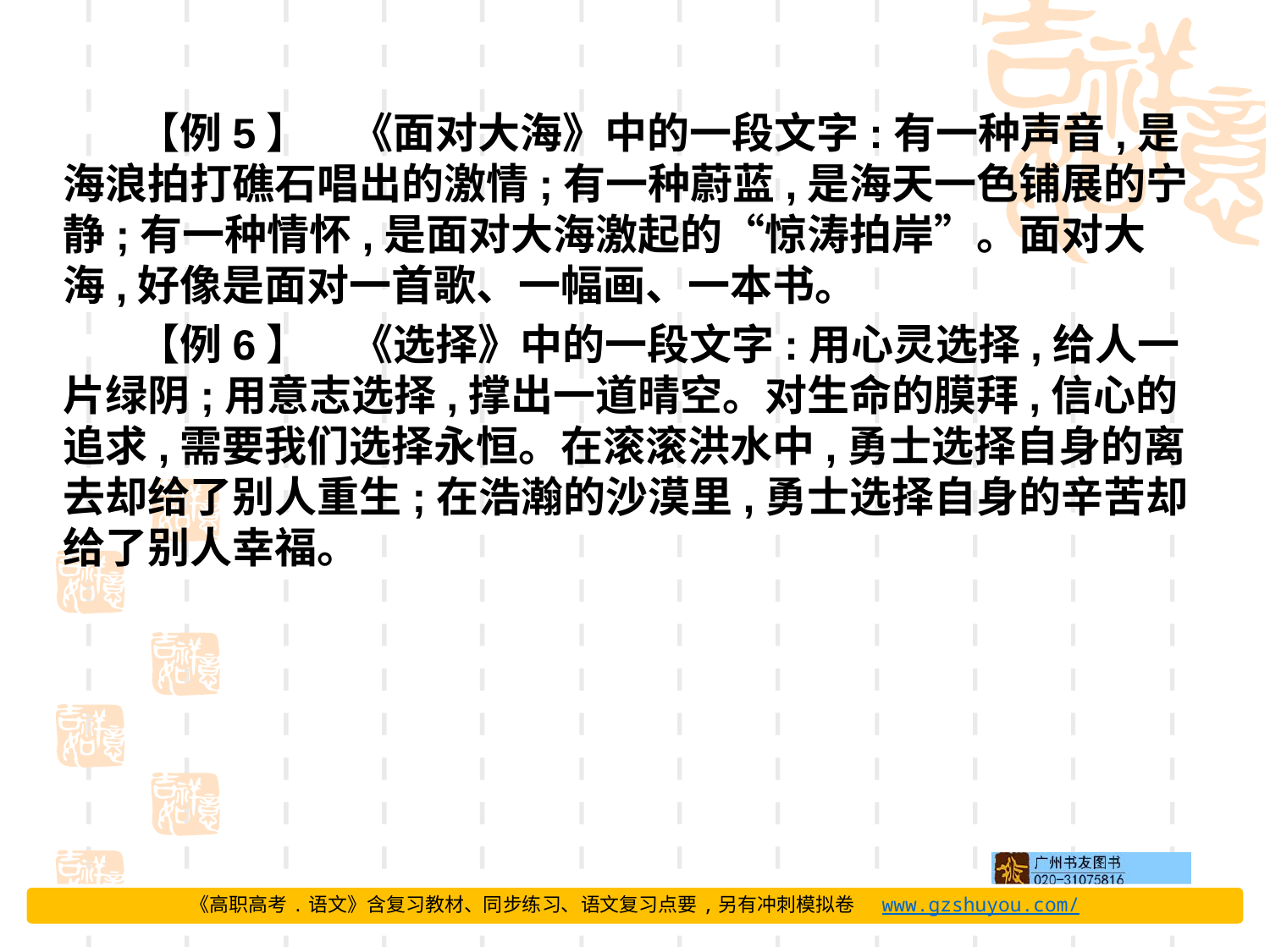

【例5】　《面对大海》中的一段文字:有一种声音,是海浪拍打礁石唱出的激情;有一种蔚蓝,是海天一色铺展的宁静;有一种情怀,是面对大海激起的“惊涛拍岸”。面对大海,好像是面对一首歌、一幅画、一本书。
【例6】　《选择》中的一段文字:用心灵选择,给人一片绿阴;用意志选择,撑出一道晴空。对生命的膜拜,信心的追求,需要我们选择永恒。在滚滚洪水中,勇士选择自身的离去却给了别人重生;在浩瀚的沙漠里,勇士选择自身的辛苦却给了别人幸福。